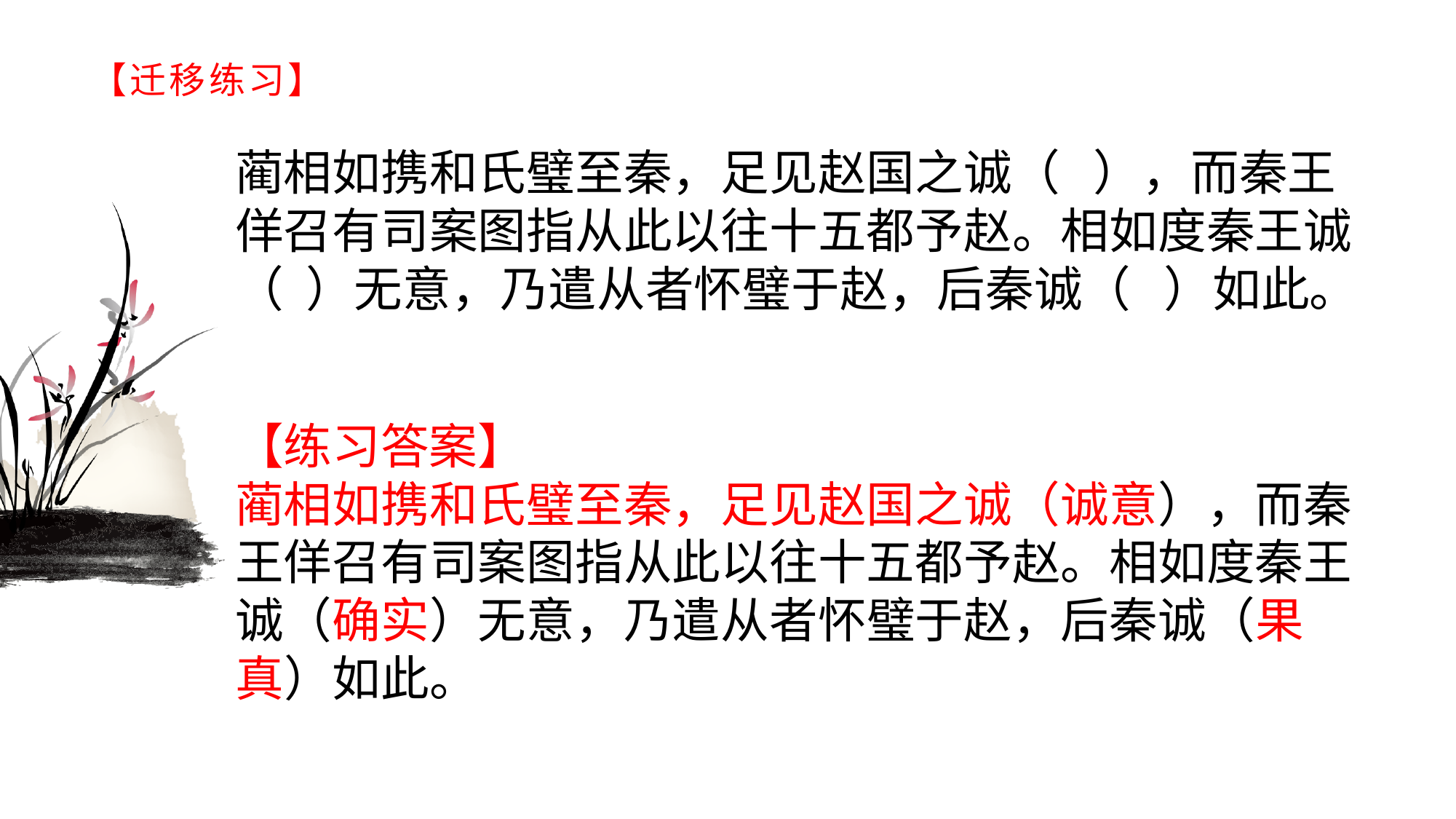

# 【迁移练习】
蔺相如携和氏璧至秦，足见赵国之诚（   ），而秦王佯召有司案图指从此以往十五都予赵。相如度秦王诚（  ）无意，乃遣从者怀璧于赵，后秦诚（   ）如此。
【练习答案】蔺相如携和氏璧至秦，足见赵国之诚（诚意），而秦王佯召有司案图指从此以往十五都予赵。相如度秦王诚（确实）无意，乃遣从者怀璧于赵，后秦诚（果真）如此。